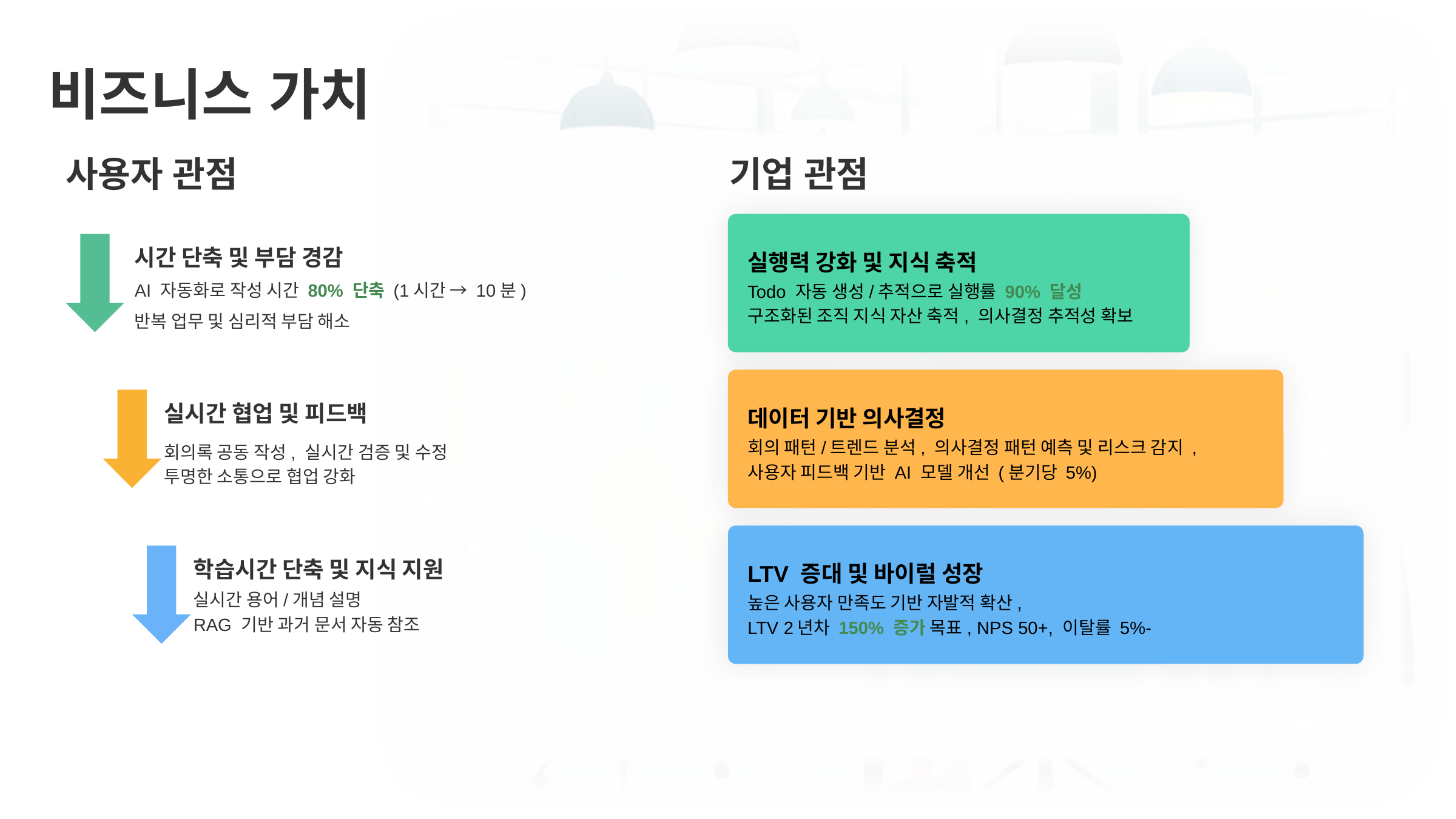

비즈니스 가치
기업 관점
사용자 관점

실행력 강화 및 지식 축적
Todo 자동 생성/추적으로 실행률 90% 달성
구조화된 조직 지식 자산 축적, 의사결정 추적성 확보

시간 단축 및 부담 경감
AI 자동화로 작성 시간 80% 단축 (1시간 → 10분)
반복 업무 및 심리적 부담 해소

데이터 기반 의사결정
회의 패턴/트렌드 분석, 의사결정 패턴 예측 및 리스크 감지 ,
사용자 피드백 기반 AI 모델 개선 (분기당 5%)

실시간 협업 및 피드백
회의록 공동 작성, 실시간 검증 및 수정
투명한 소통으로 협업 강화

LTV 증대 및 바이럴 성장
높은 사용자 만족도 기반 자발적 확산,
LTV 2년차 150% 증가 목표, NPS 50+, 이탈률 5%-

학습시간 단축 및 지식 지원
실시간 용어/개념 설명
RAG 기반 과거 문서 자동 참조